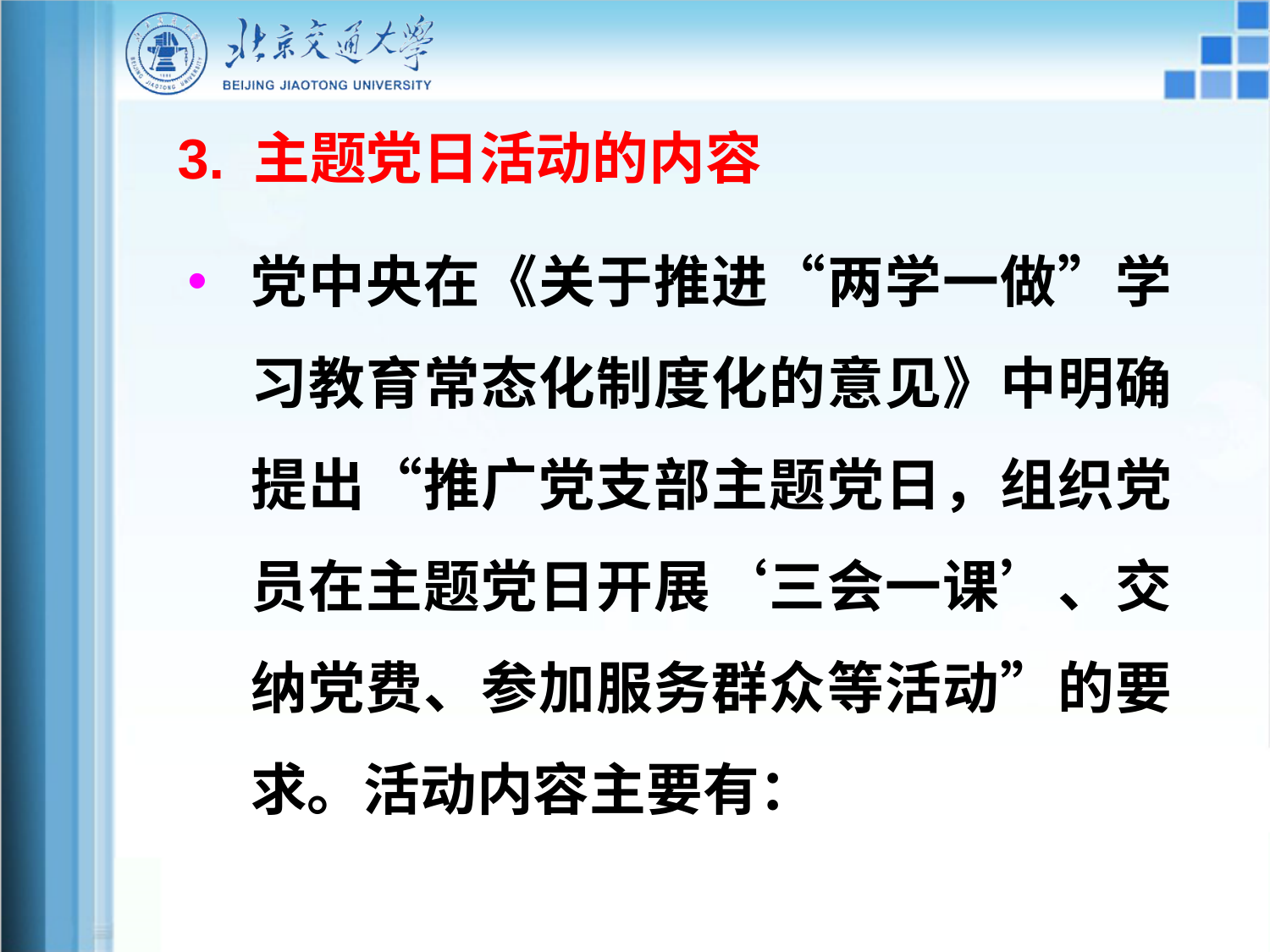

3. 主题党日活动的内容
党中央在《关于推进“两学一做”学习教育常态化制度化的意见》中明确提出“推广党支部主题党日，组织党员在主题党日开展‘三会一课’、交纳党费、参加服务群众等活动”的要求。活动内容主要有：